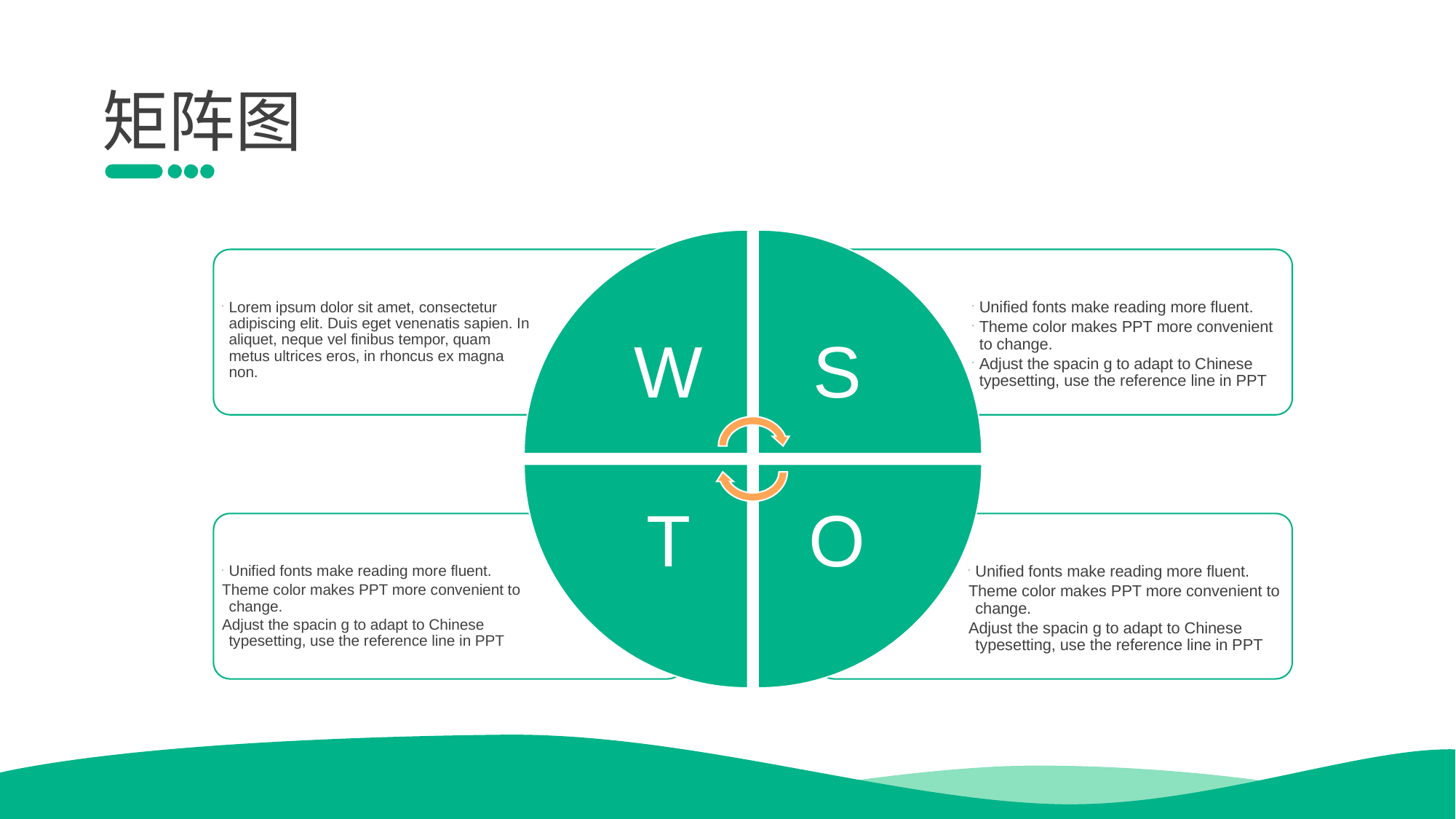

矩阵图
W
S
Lorem ipsum dolor sit amet, consectetur adipiscing elit. Duis eget venenatis sapien. In aliquet, neque vel finibus tempor, quam metus ultrices eros, in rhoncus ex magna non.
Unified fonts make reading more fluent.
Theme color makes PPT more convenient to change.
Adjust the spacin g to adapt to Chinese typesetting, use the reference line in PPT

T
O
Unified fonts make reading more fluent.
Theme color makes PPT more convenient to change.
Adjust the spacin g to adapt to Chinese typesetting, use the reference line in PPT
Unified fonts make reading more fluent.
Theme color makes PPT more convenient to change.
Adjust the spacin g to adapt to Chinese typesetting, use the reference line in PPT